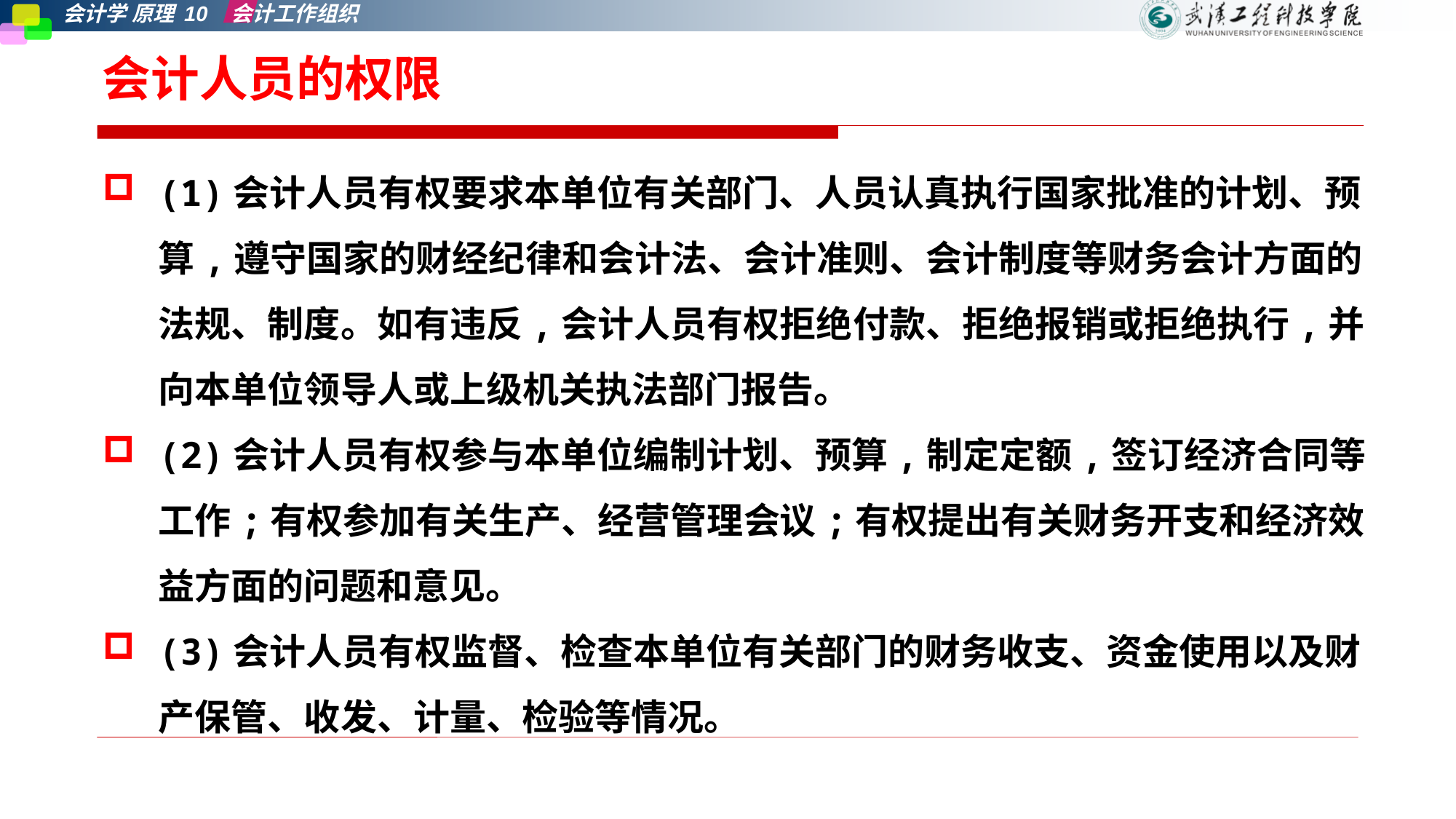

# 会计人员的权限
(1)会计人员有权要求本单位有关部门、人员认真执行国家批准的计划、预算,遵守国家的财经纪律和会计法、会计准则、会计制度等财务会计方面的法规、制度。如有违反,会计人员有权拒绝付款、拒绝报销或拒绝执行,并向本单位领导人或上级机关执法部门报告。
(2)会计人员有权参与本单位编制计划、预算,制定定额,签订经济合同等工作;有权参加有关生产、经营管理会议;有权提出有关财务开支和经济效益方面的问题和意见。
(3)会计人员有权监督、检查本单位有关部门的财务收支、资金使用以及财产保管、收发、计量、检验等情况。